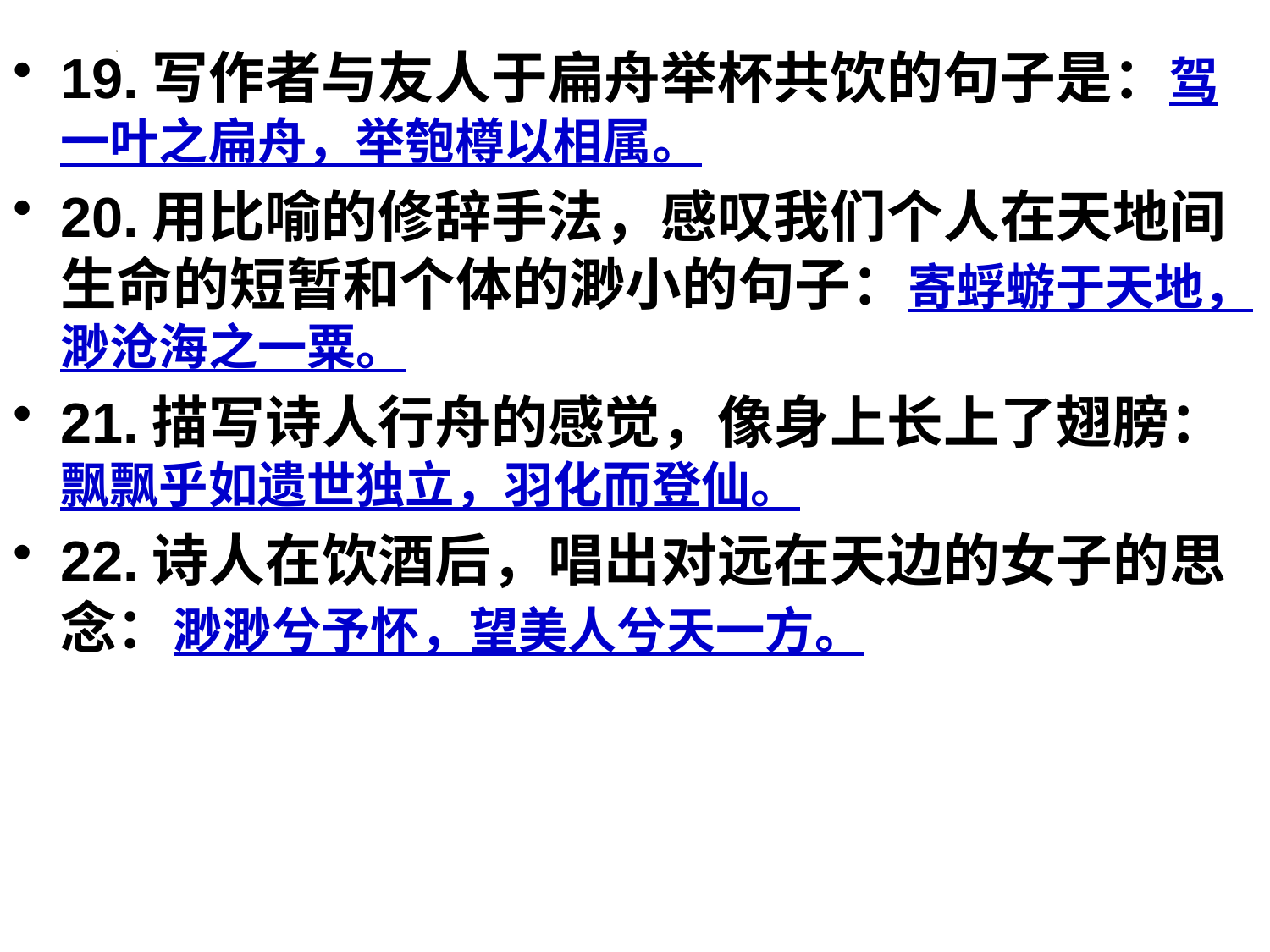

19.写作者与友人于扁舟举杯共饮的句子是：驾一叶之扁舟，举匏樽以相属。
20.用比喻的修辞手法，感叹我们个人在天地间生命的短暂和个体的渺小的句子：寄蜉蝣于天地，渺沧海之一粟。
21.描写诗人行舟的感觉，像身上长上了翅膀：飘飘乎如遗世独立，羽化而登仙。
22.诗人在饮酒后，唱出对远在天边的女子的思念：渺渺兮予怀，望美人兮天一方。
#